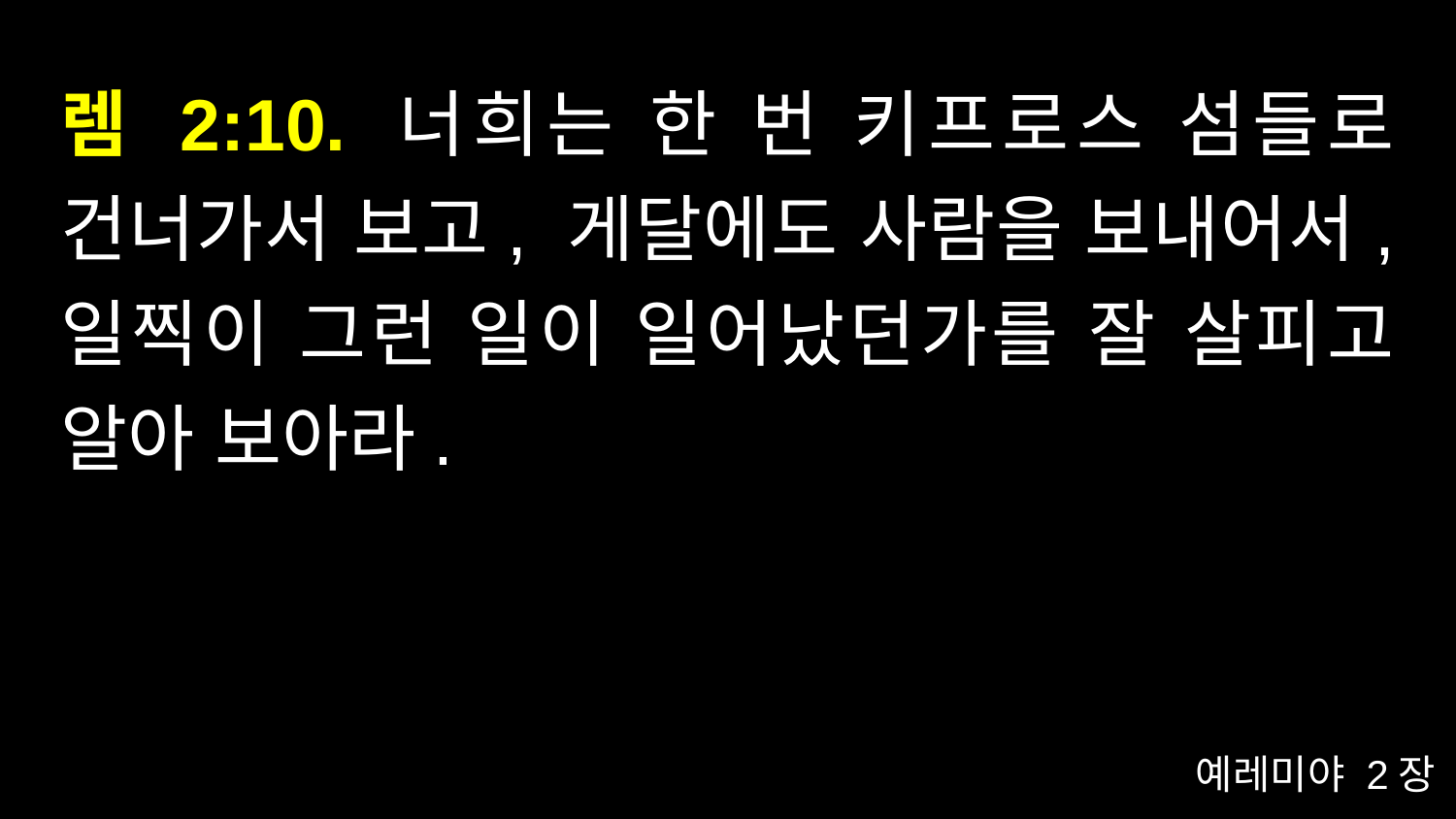

# 렘 2:10. 너희는 한 번 키프로스 섬들로 건너가서 보고, 게달에도 사람을 보내어서, 일찍이 그런 일이 일어났던가를 잘 살피고 알아 보아라.
예레미야 2장